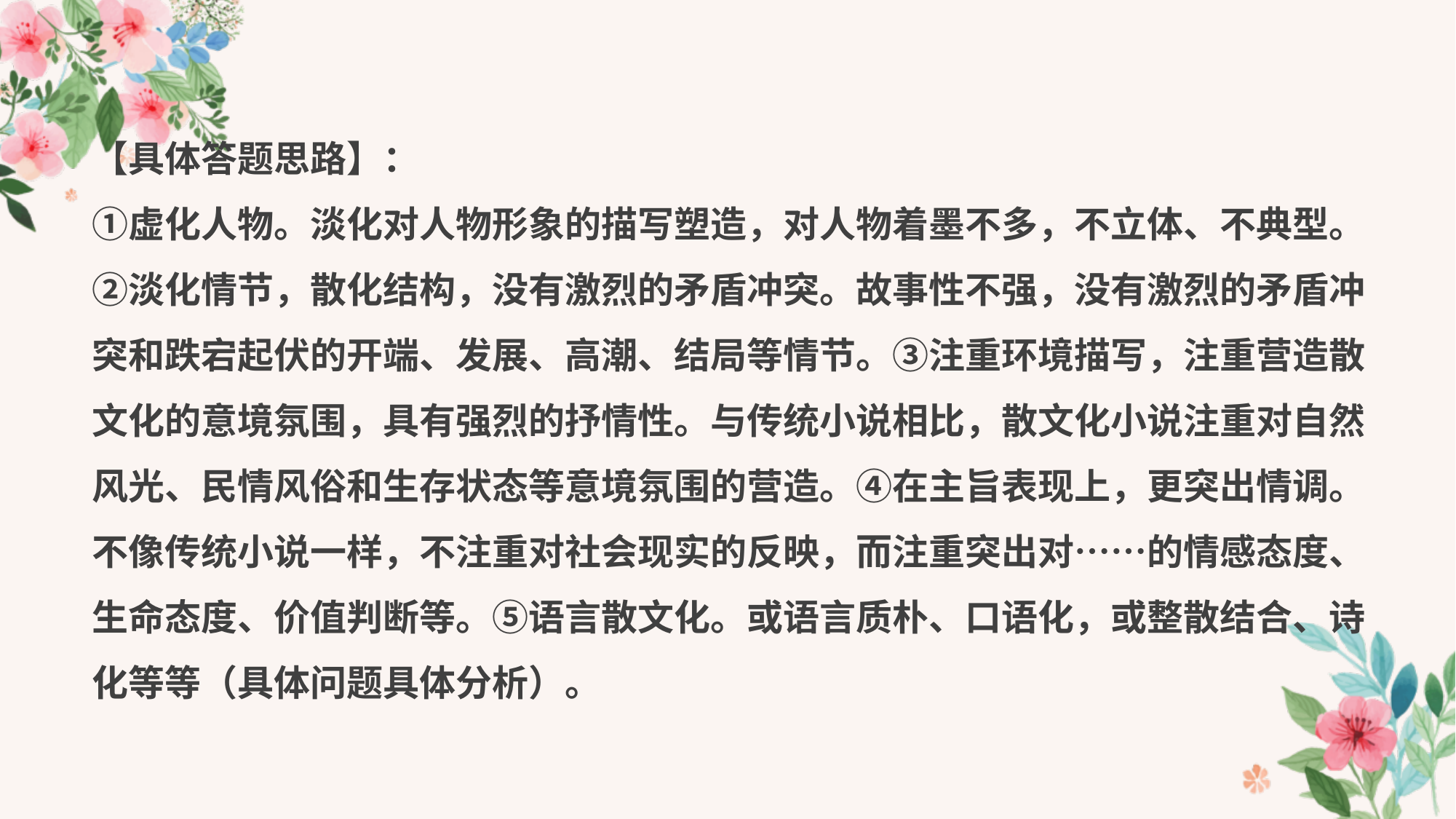

# 【具体答题思路】： ①虚化人物。淡化对人物形象的描写塑造，对人物着墨不多，不立体、不典型。②淡化情节，散化结构，没有激烈的矛盾冲突。故事性不强，没有激烈的矛盾冲突和跌宕起伏的开端、发展、高潮、结局等情节。③注重环境描写，注重营造散文化的意境氛围，具有强烈的抒情性。与传统小说相比，散文化小说注重对自然风光、民情风俗和生存状态等意境氛围的营造。④在主旨表现上，更突出情调。不像传统小说一样，不注重对社会现实的反映，而注重突出对……的情感态度、生命态度、价值判断等。⑤语言散文化。或语言质朴、口语化，或整散结合、诗化等等（具体问题具体分析）。